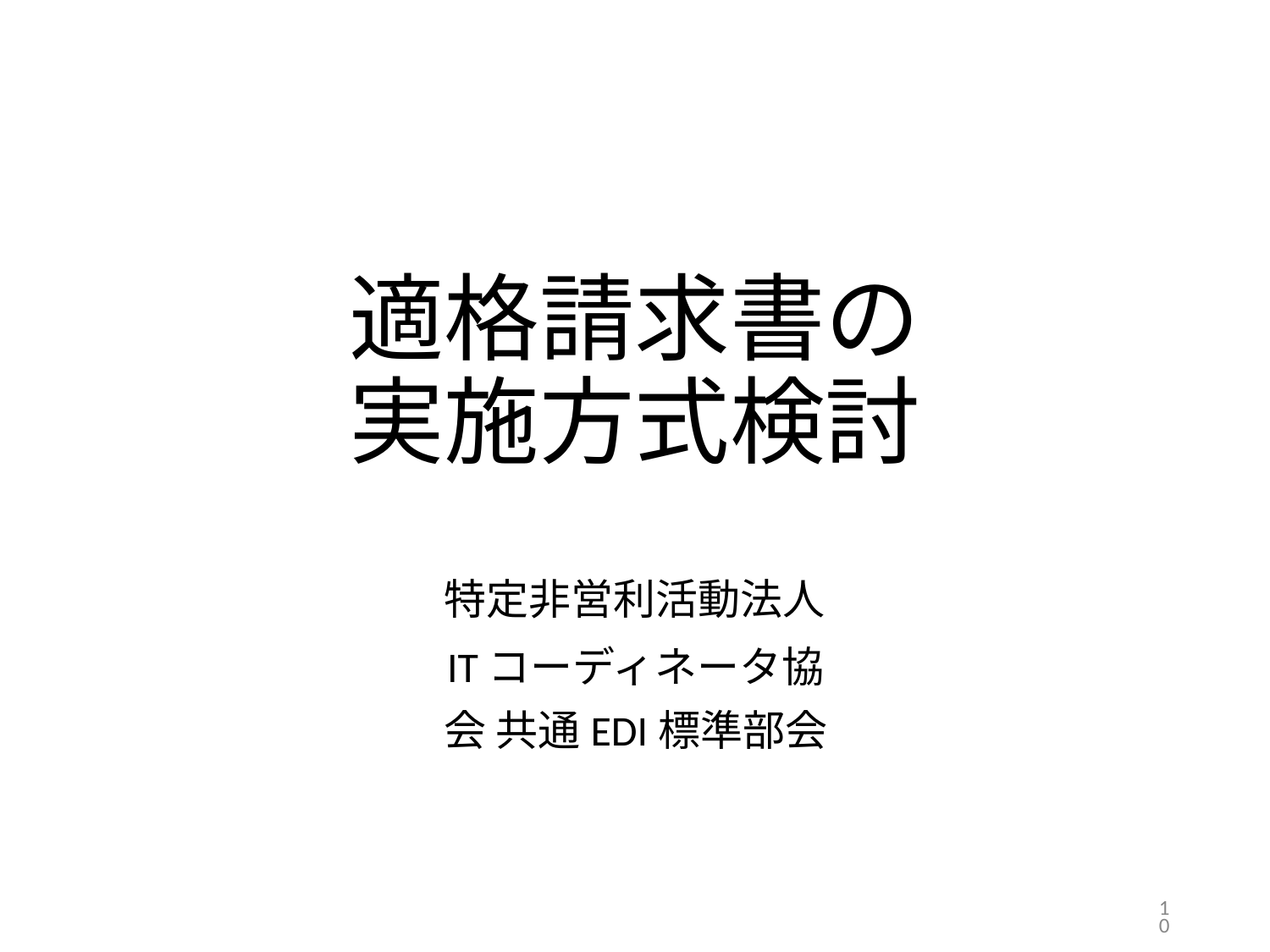

# 適格請求書の 実施方式検討
特定非営利活動法人
ITコーディネータ協会 共通EDI標準部会
10